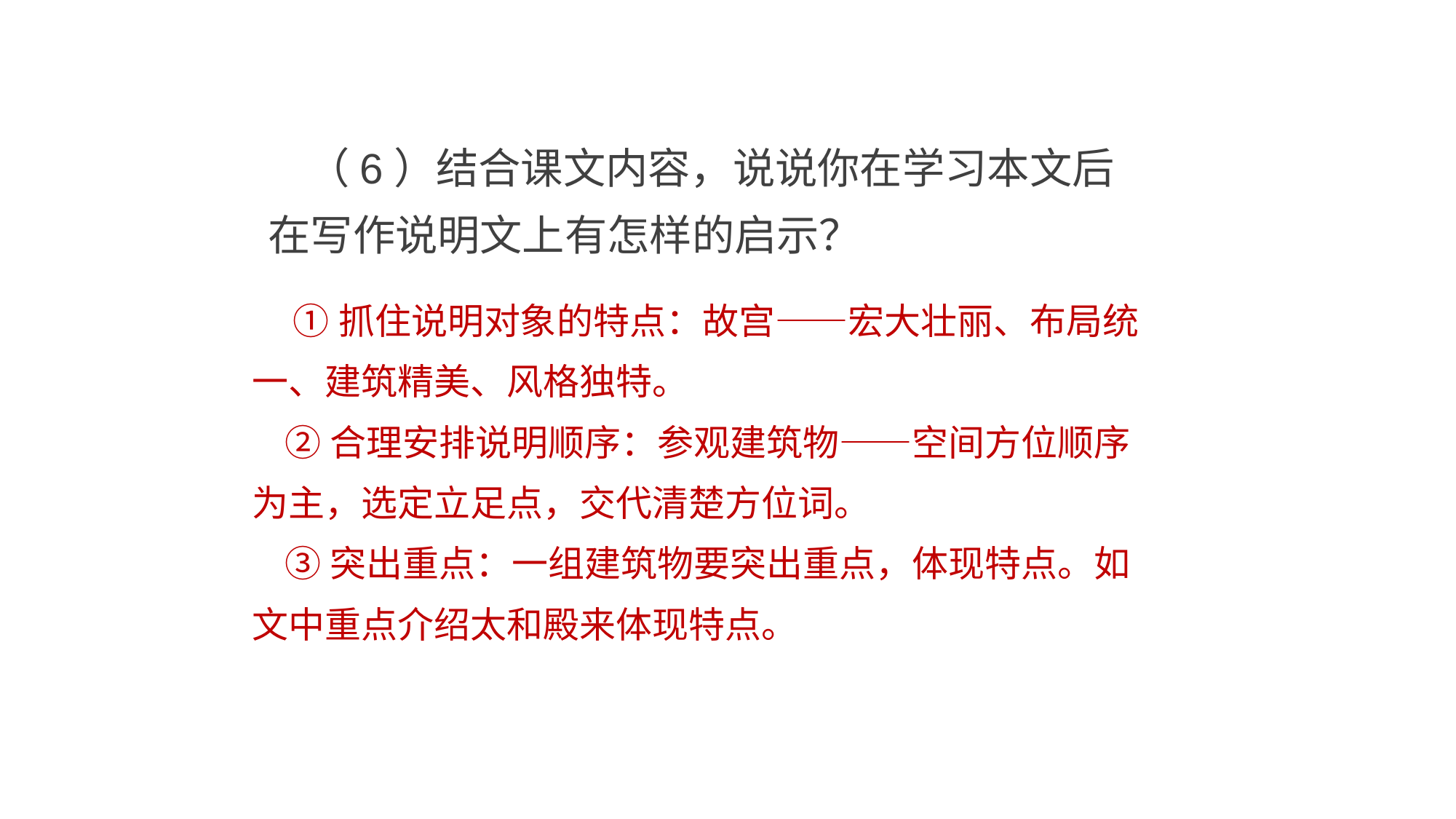

（6）结合课文内容，说说你在学习本文后在写作说明文上有怎样的启示？

     ①抓住说明对象的特点：故宫——宏大壮丽、布局统一、建筑精美、风格独特。
    ②合理安排说明顺序：参观建筑物——空间方位顺序为主，选定立足点，交代清楚方位词。
    ③突出重点：一组建筑物要突出重点，体现特点。如文中重点介绍太和殿来体现特点。